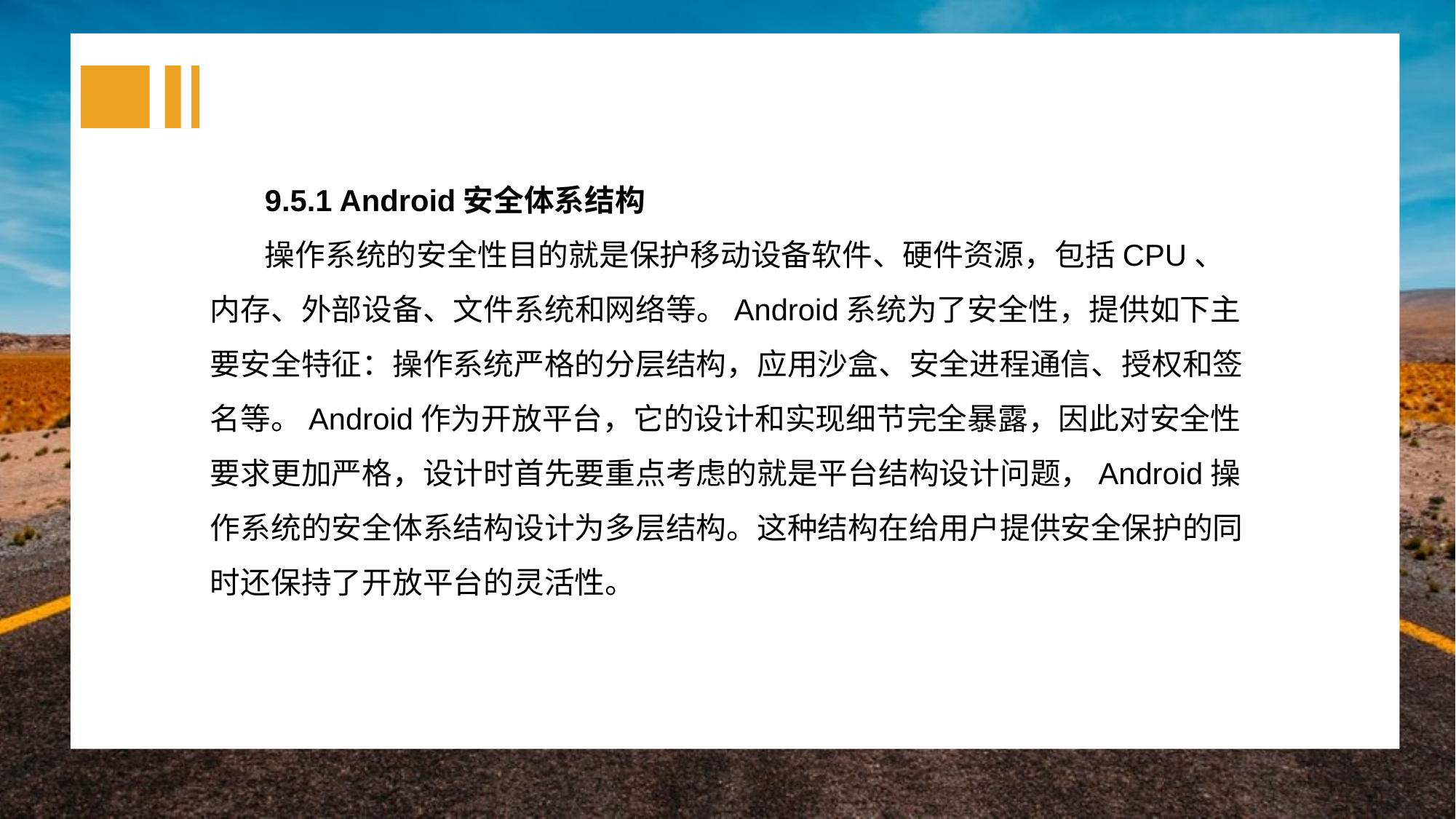

9.5.1 Android安全体系结构
操作系统的安全性目的就是保护移动设备软件、硬件资源，包括CPU、内存、外部设备、文件系统和网络等。Android系统为了安全性，提供如下主要安全特征：操作系统严格的分层结构，应用沙盒、安全进程通信、授权和签名等。Android作为开放平台，它的设计和实现细节完全暴露，因此对安全性要求更加严格，设计时首先要重点考虑的就是平台结构设计问题，Android操作系统的安全体系结构设计为多层结构。这种结构在给用户提供安全保护的同时还保持了开放平台的灵活性。